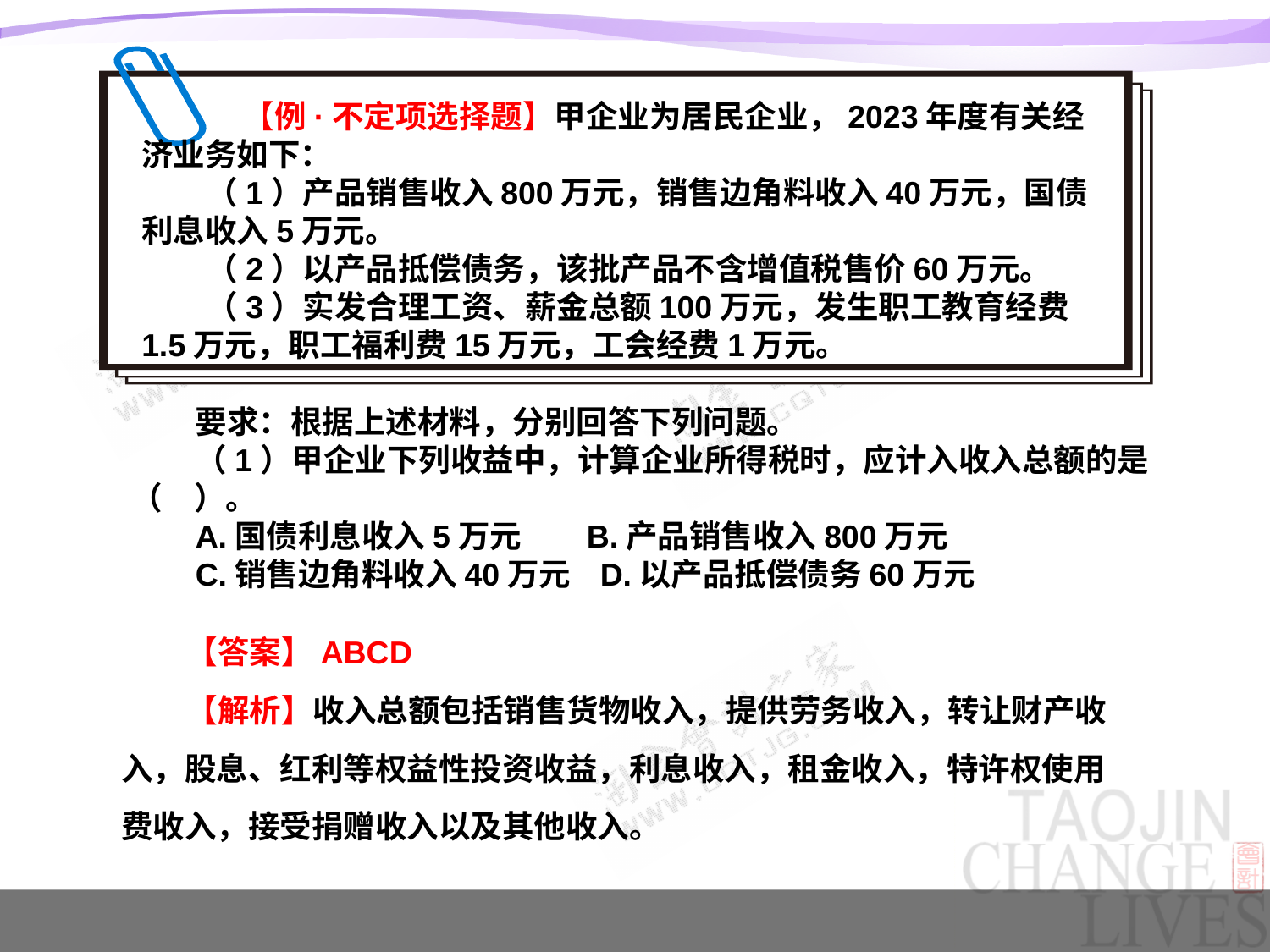

【例·不定项选择题】甲企业为居民企业，2023年度有关经济业务如下：
（1）产品销售收入800万元，销售边角料收入40万元，国债利息收入5万元。
（2）以产品抵偿债务，该批产品不含增值税售价60万元。
（3）实发合理工资、薪金总额100万元，发生职工教育经费1.5万元，职工福利费15万元，工会经费1万元。
要求：根据上述材料，分别回答下列问题。
（1）甲企业下列收益中，计算企业所得税时，应计入收入总额的是（　）。
A.国债利息收入5万元        B.产品销售收入800万元
C.销售边角料收入40万元   D.以产品抵偿债务60万元
【答案】ABCD
【解析】收入总额包括销售货物收入，提供劳务收入，转让财产收入，股息、红利等权益性投资收益，利息收入，租金收入，特许权使用费收入，接受捐赠收入以及其他收入。